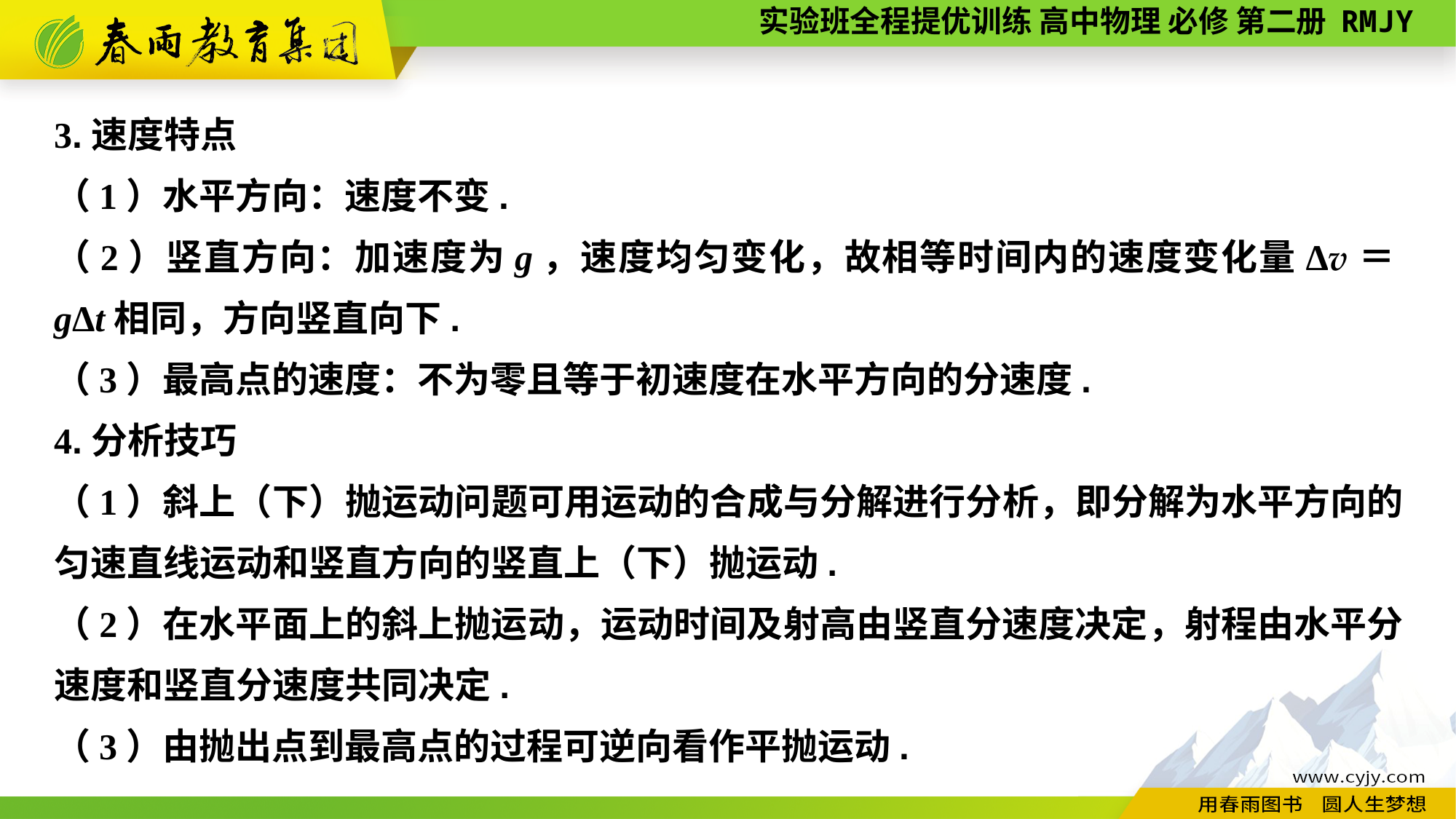

3.速度特点
（1）水平方向：速度不变.
（2）竖直方向：加速度为g，速度均匀变化，故相等时间内的速度变化量Δv＝gΔt相同，方向竖直向下.
（3）最高点的速度：不为零且等于初速度在水平方向的分速度.
4.分析技巧
（1）斜上（下）抛运动问题可用运动的合成与分解进行分析，即分解为水平方向的匀速直线运动和竖直方向的竖直上（下）抛运动.
（2）在水平面上的斜上抛运动，运动时间及射高由竖直分速度决定，射程由水平分速度和竖直分速度共同决定.
（3）由抛出点到最高点的过程可逆向看作平抛运动.